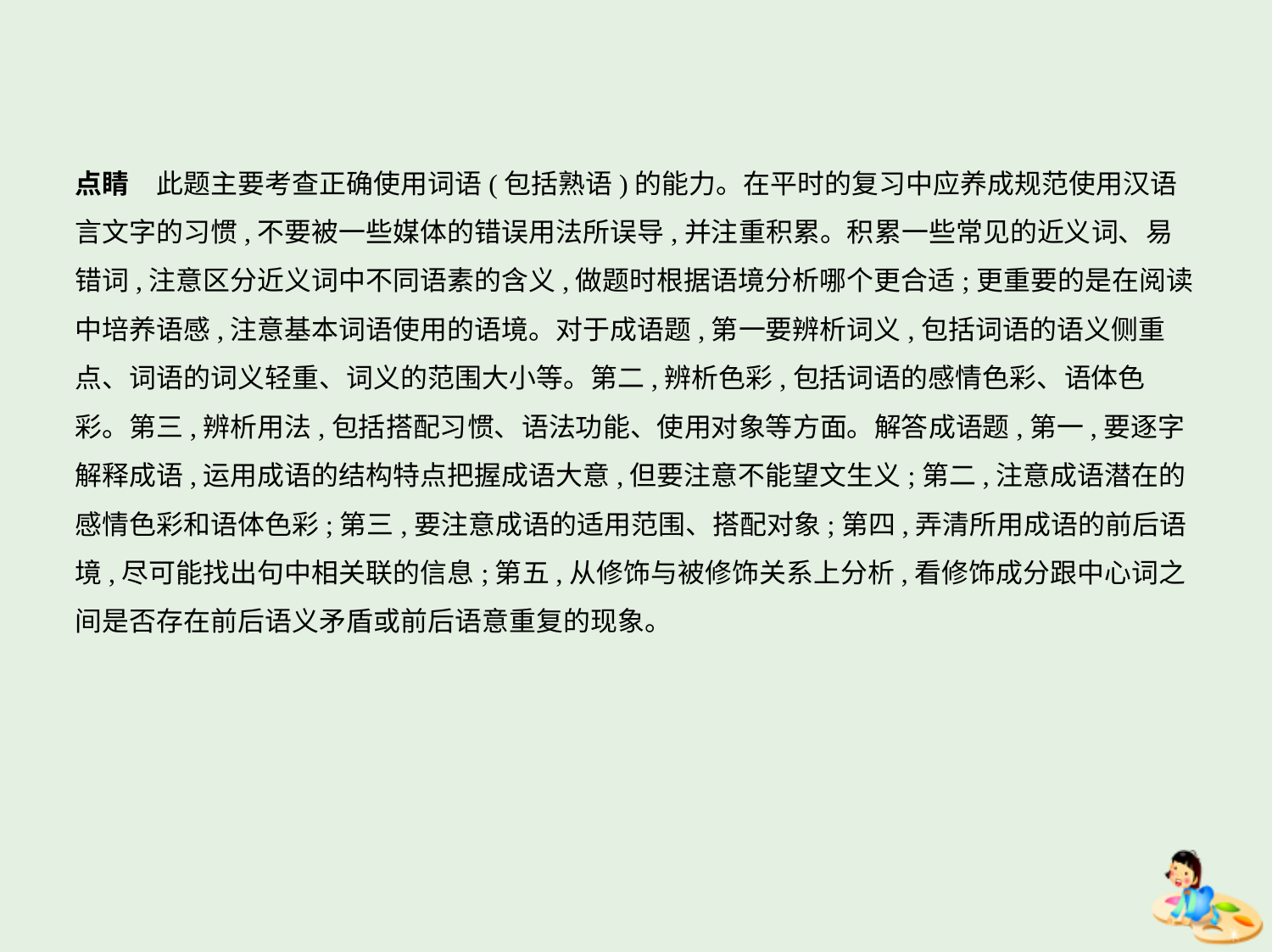

点睛　此题主要考查正确使用词语(包括熟语)的能力。在平时的复习中应养成规范使用汉语
言文字的习惯,不要被一些媒体的错误用法所误导,并注重积累。积累一些常见的近义词、易
错词,注意区分近义词中不同语素的含义,做题时根据语境分析哪个更合适;更重要的是在阅读
中培养语感,注意基本词语使用的语境。对于成语题,第一要辨析词义,包括词语的语义侧重
点、词语的词义轻重、词义的范围大小等。第二,辨析色彩,包括词语的感情色彩、语体色
彩。第三,辨析用法,包括搭配习惯、语法功能、使用对象等方面。解答成语题,第一,要逐字
解释成语,运用成语的结构特点把握成语大意,但要注意不能望文生义;第二,注意成语潜在的
感情色彩和语体色彩;第三,要注意成语的适用范围、搭配对象;第四,弄清所用成语的前后语
境,尽可能找出句中相关联的信息;第五,从修饰与被修饰关系上分析,看修饰成分跟中心词之
间是否存在前后语义矛盾或前后语意重复的现象。